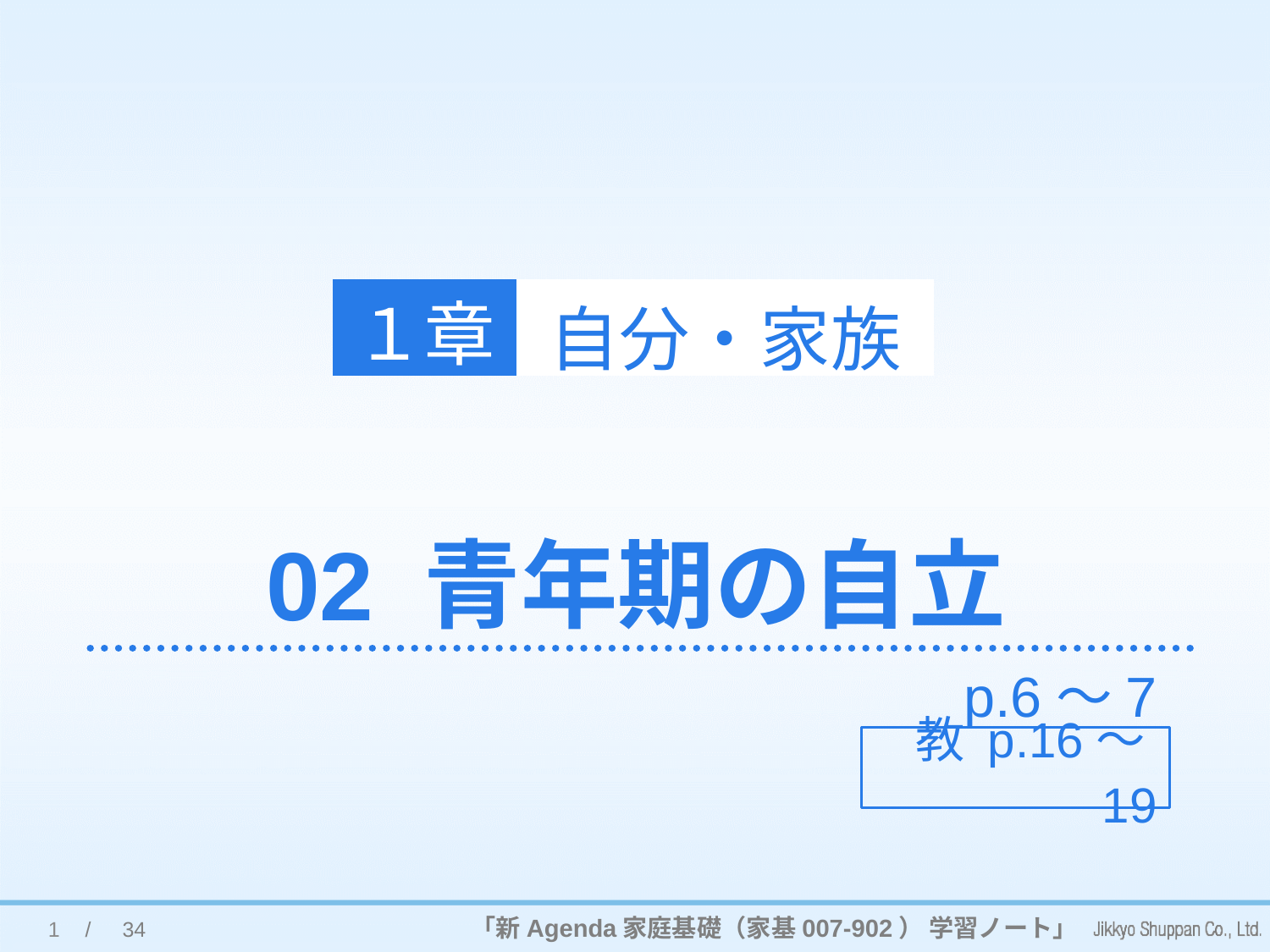

１章
自分・家族
# 02 青年期の自立
p.6～7
教 p.16～19
1